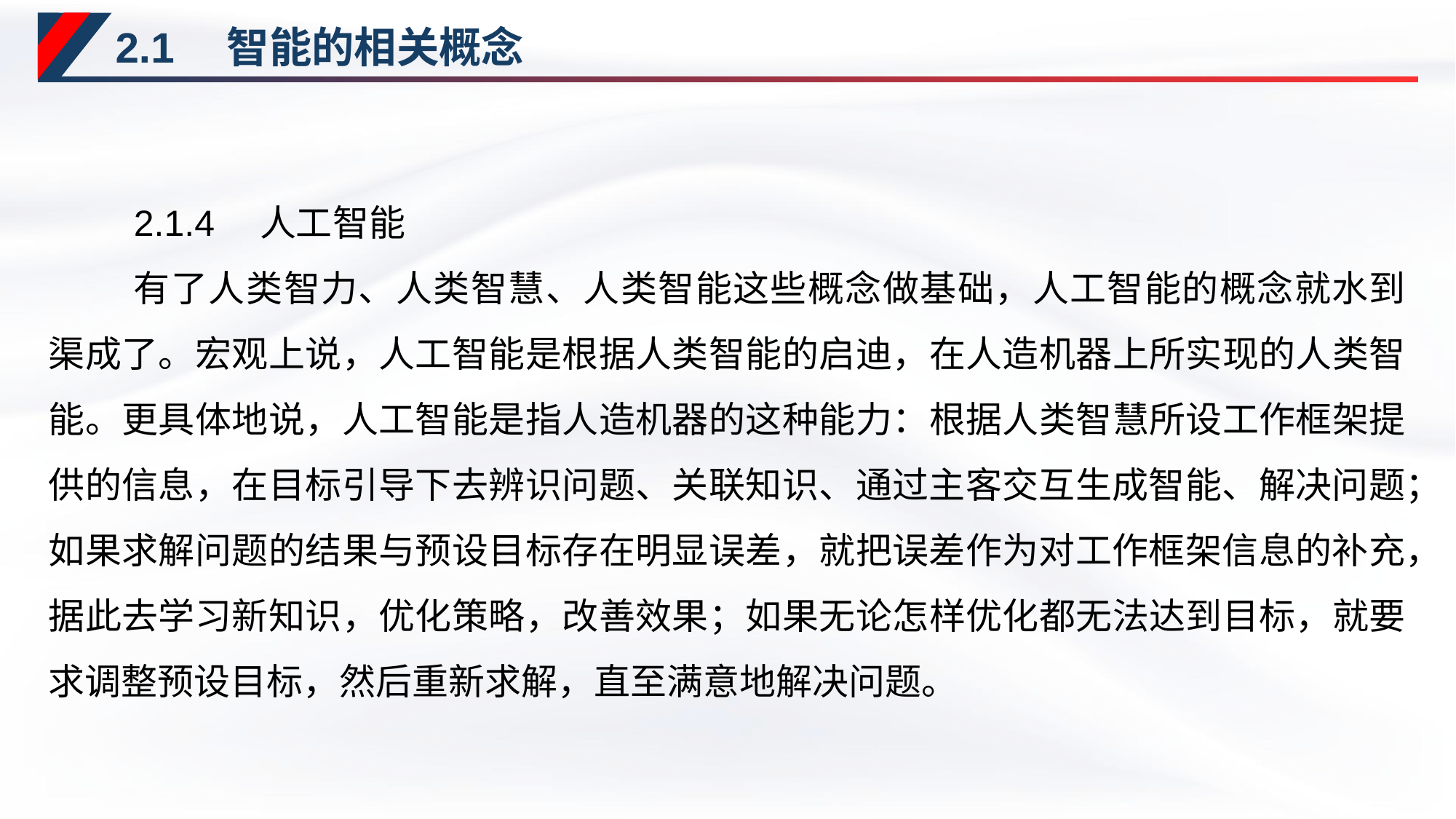

# 2.1　智能的相关概念
2.1.4　人工智能
有了人类智力、人类智慧、人类智能这些概念做基础，人工智能的概念就水到渠成了。宏观上说，人工智能是根据人类智能的启迪，在人造机器上所实现的人类智能。更具体地说，人工智能是指人造机器的这种能力：根据人类智慧所设工作框架提供的信息，在目标引导下去辨识问题、关联知识、通过主客交互生成智能、解决问题；如果求解问题的结果与预设目标存在明显误差，就把误差作为对工作框架信息的补充，据此去学习新知识，优化策略，改善效果；如果无论怎样优化都无法达到目标，就要求调整预设目标，然后重新求解，直至满意地解决问题。